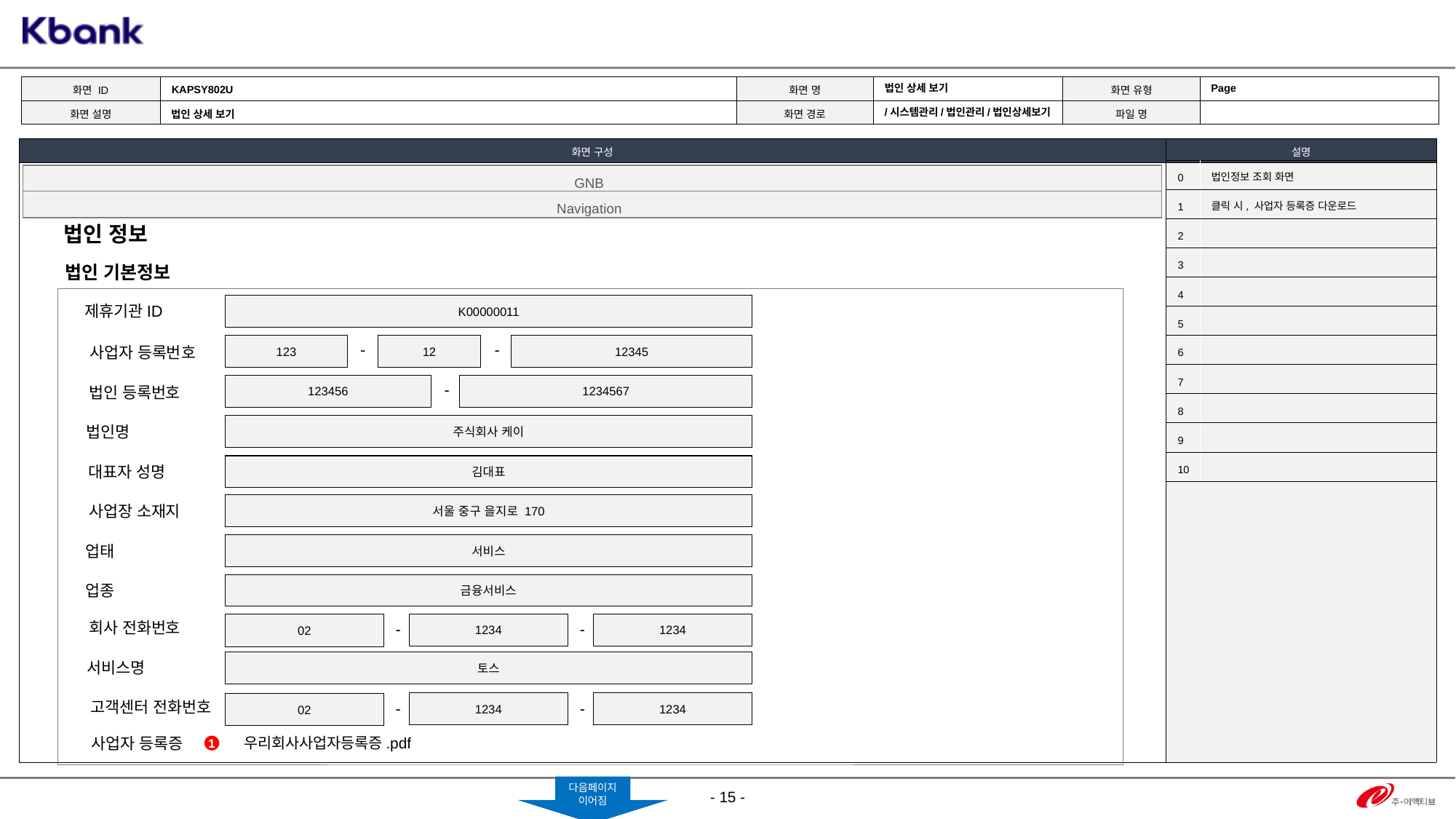

KAPSY802U
Page
법인 상세 보기
/시스템관리/법인관리/법인상세보기

법인 상세 보기
| 0 | 법인정보 조회 화면 |
| --- | --- |
| 1 | 클릭 시, 사업자 등록증 다운로드 |
| 2 |  |
| 3 |  |
| 4 |  |
| 5 |  |
| 6 |  |
| 7 |  |
| 8 |  |
| 9 |  |
| 10 |  |
GNB
Navigation
법인 정보
법인 기본정보

K00000011
제휴기관ID
-
-
123
12
12345
사업자 등록번호
-
123456
1234567
법인 등록번호
주식회사 케이
법인명
김대표
대표자 성명
서울 중구 을지로 170
사업장 소재지
서비스
업태
금융서비스
업종
회사 전화번호
-
1234
-
1234
02
토스
서비스명
고객센터 전화번호
-
1234
-
1234
02
사업자 등록증
우리회사사업자등록증.pdf
1
다음페이지
이어짐